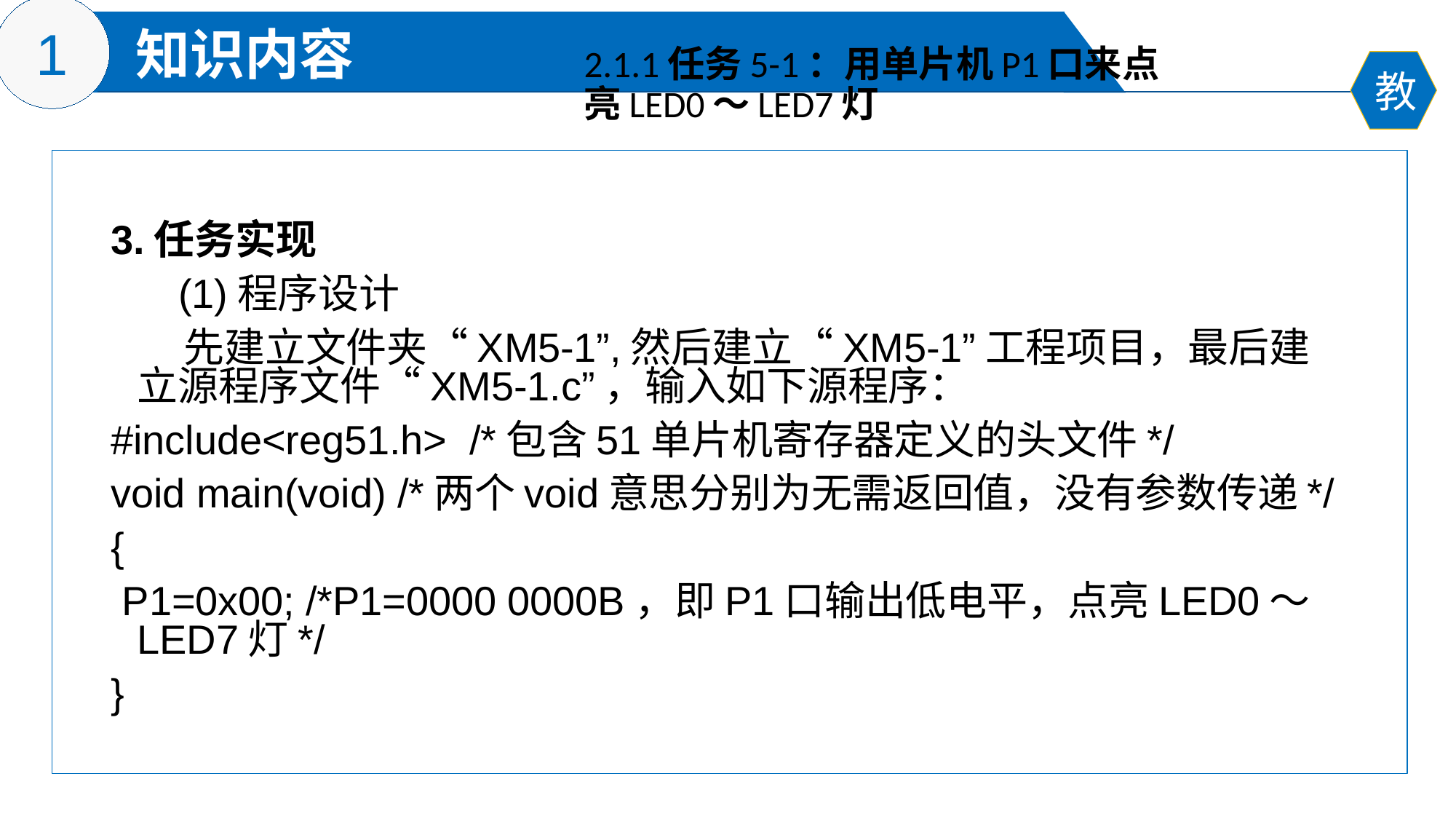

# 2.1.1任务5-1：用单片机P1口来点 亮LED0～LED7灯
3.任务实现
      (1)程序设计
       先建立文件夹“XM5-1”,然后建立“XM5-1”工程项目，最后建立源程序文件“XM5-1.c”，输入如下源程序：
#include<reg51.h>  /*包含51单片机寄存器定义的头文件*/
void main(void) /*两个void意思分别为无需返回值，没有参数传递*/
{
 P1=0x00; /*P1=0000 0000B，即P1口输出低电平，点亮LED0～LED7灯*/
}